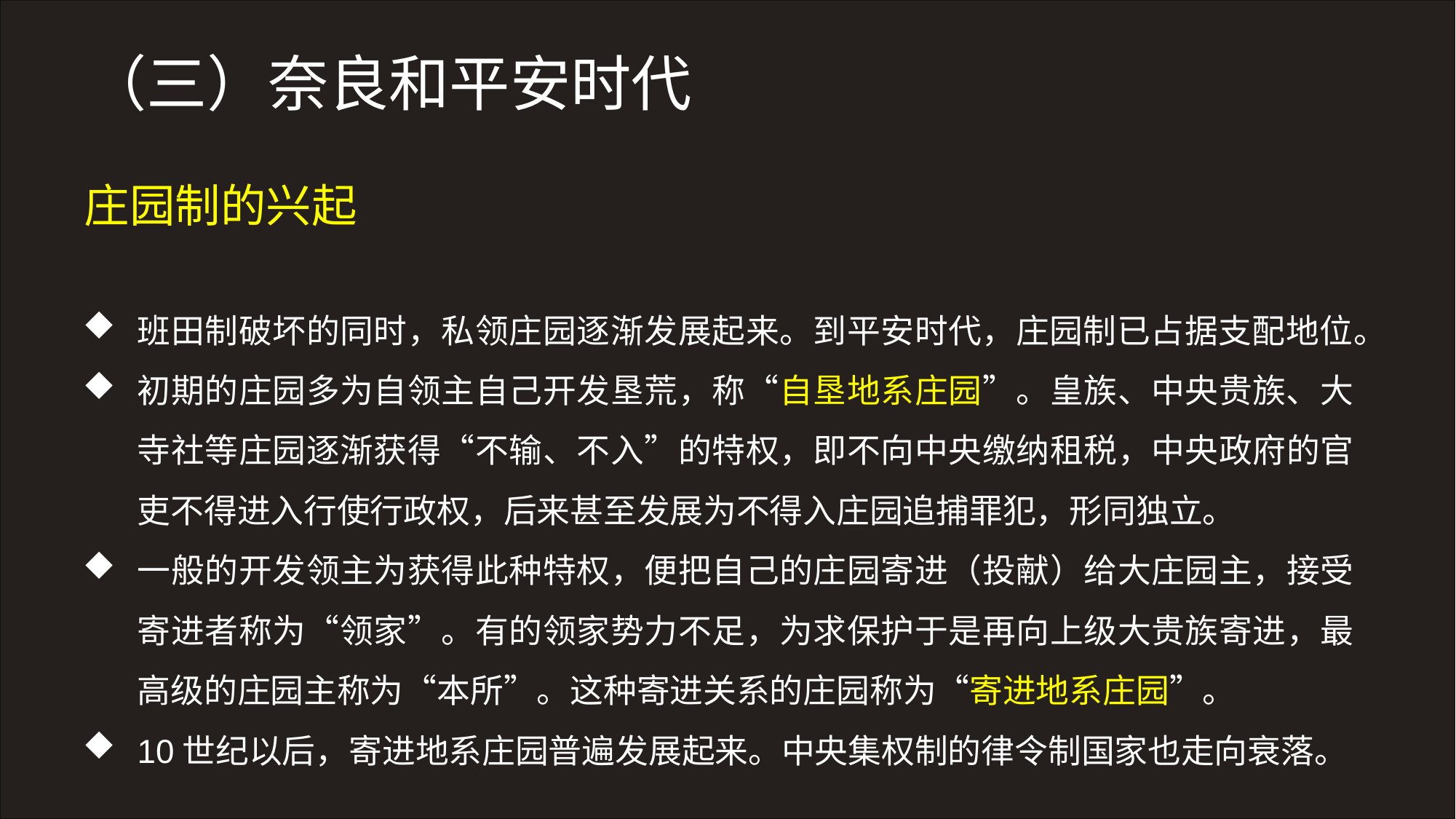

（三）奈良和平安时代
庄园制的兴起
班田制破坏的同时，私领庄园逐渐发展起来。到平安时代，庄园制已占据支配地位。
初期的庄园多为自领主自己开发垦荒，称“自垦地系庄园”。皇族、中央贵族、大寺社等庄园逐渐获得“不输、不入”的特权，即不向中央缴纳租税，中央政府的官吏不得进入行使行政权，后来甚至发展为不得入庄园追捕罪犯，形同独立。
一般的开发领主为获得此种特权，便把自己的庄园寄进（投献）给大庄园主，接受寄进者称为“领家”。有的领家势力不足，为求保护于是再向上级大贵族寄进，最高级的庄园主称为“本所”。这种寄进关系的庄园称为“寄进地系庄园”。
10世纪以后，寄进地系庄园普遍发展起来。中央集权制的律令制国家也走向衰落。